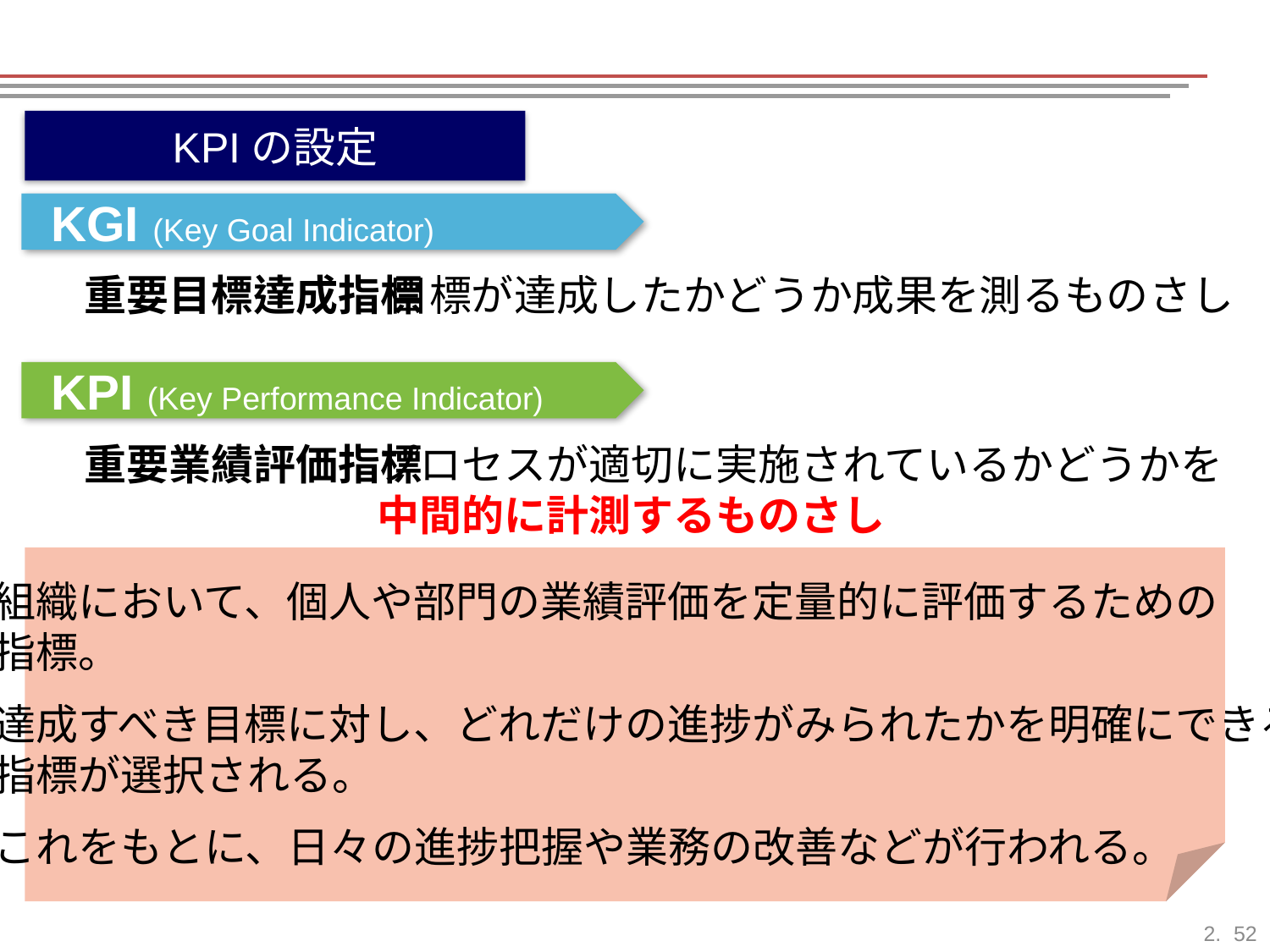

KPIの設定
KGI (Key Goal Indicator)
重要目標達成指標
目標が達成したかどうか成果を測るものさし
KPI (Key Performance Indicator)
重要業績評価指標
プロセスが適切に実施されているかどうかを
中間的に計測するものさし

組織において、個人や部門の業績評価を定量的に評価するための
指標。

達成すべき目標に対し、どれだけの進捗がみられたかを明確にできる
指標が選択される。

これをもとに、日々の進捗把握や業務の改善などが行われる。
52